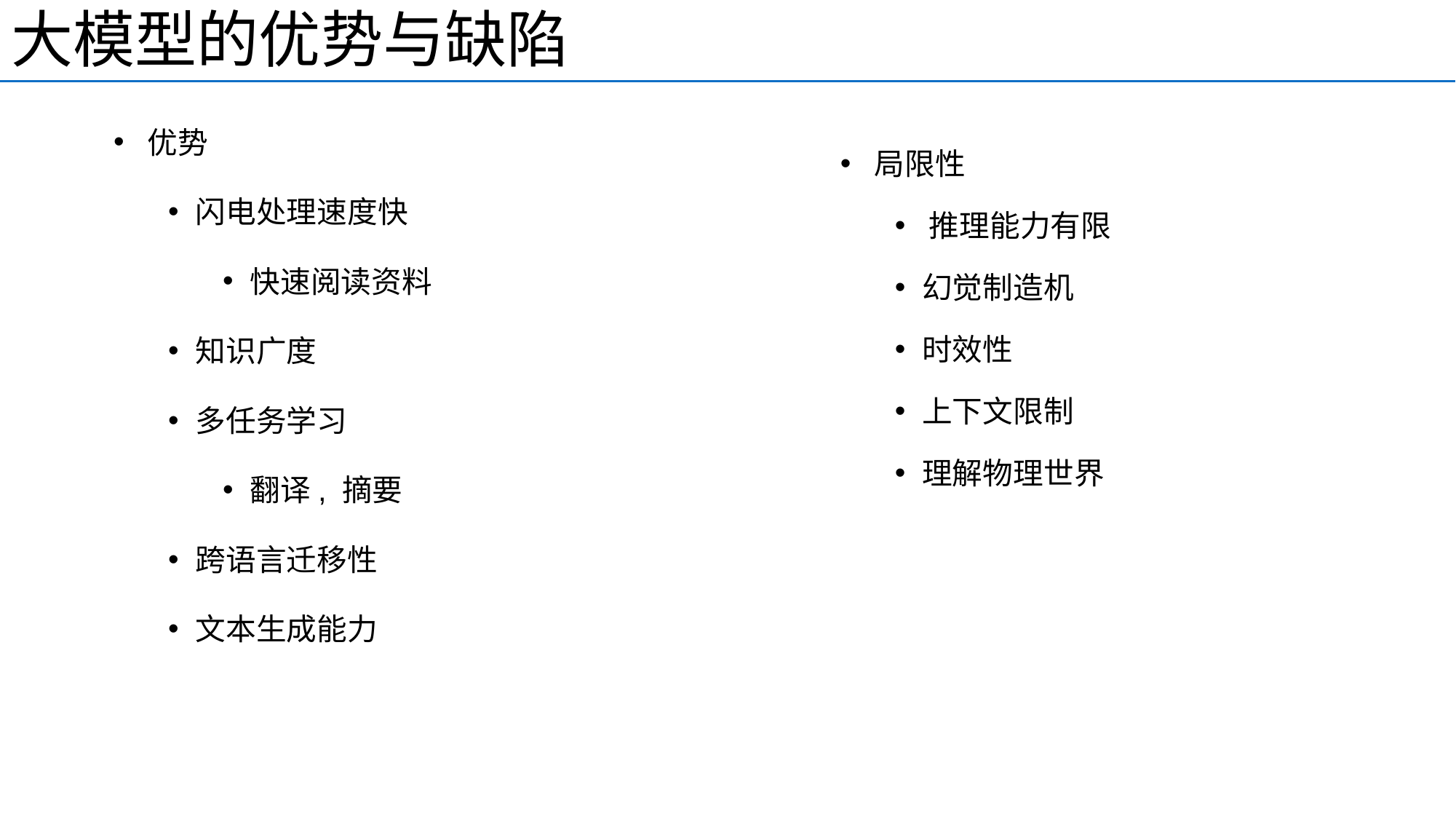

大模型的优势与缺陷
优势
闪电处理速度快
快速阅读资料
知识广度
多任务学习
翻译, 摘要
跨语言迁移性
文本生成能力
局限性
推理能力有限
幻觉制造机
时效性
上下文限制
理解物理世界

大模型能够做什么
不能做什么
哪些方面做得好
哪些方面做的不好

长上下文建模
多任务学习
翻译, 摘要,  作文批改
跨语言迁移性
文本生成能力

真正的 AGI 系统
理解物理世界
拥有长久准确记忆
可以推理
可以分层次规划